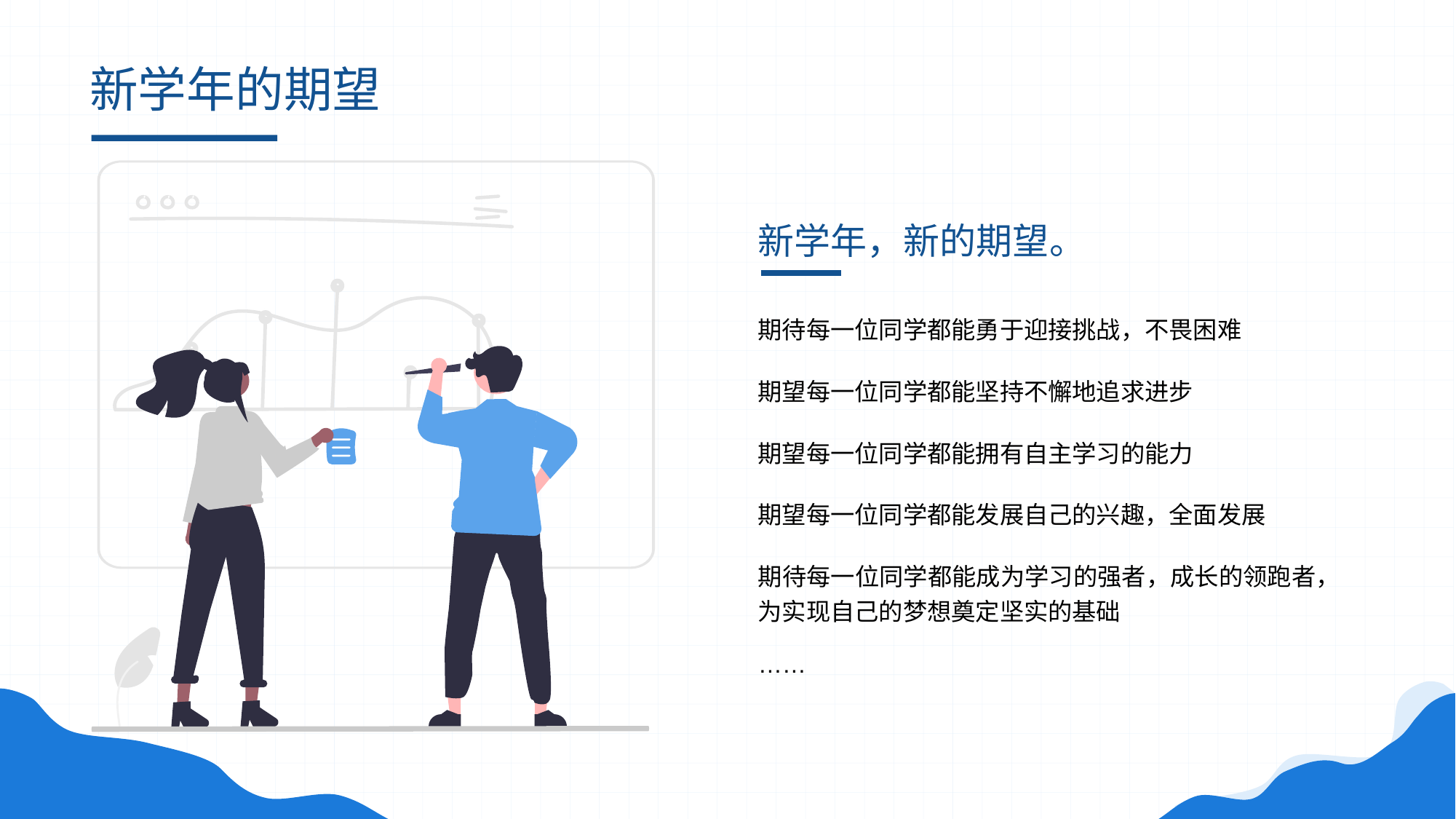

# 新学年的期望

新学年，新的期望。
期待每一位同学都能勇于迎接挑战，不畏困难
期望每一位同学都能坚持不懈地追求进步
期望每一位同学都能拥有自主学习的能力
期望每一位同学都能发展自己的兴趣，全面发展
期待每一位同学都能成为学习的强者，成长的领跑者，为实现自己的梦想奠定坚实的基础
……